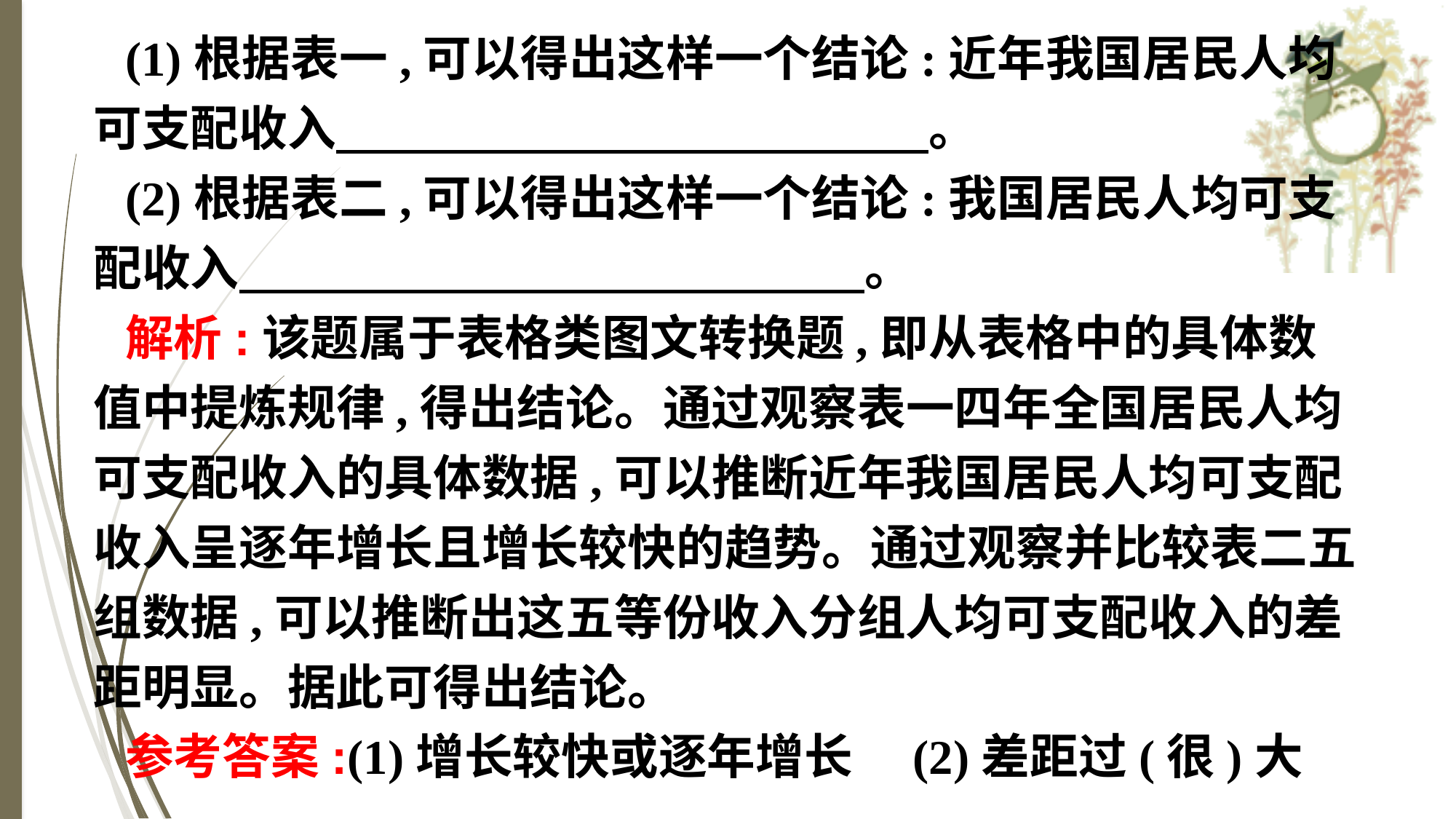

(1)根据表一,可以得出这样一个结论:近年我国居民人均可支配收入　                                                 。
(2)根据表二,可以得出这样一个结论:我国居民人均可支配收入　                                                    。
解析:该题属于表格类图文转换题,即从表格中的具体数值中提炼规律,得出结论。通过观察表一四年全国居民人均可支配收入的具体数据,可以推断近年我国居民人均可支配收入呈逐年增长且增长较快的趋势。通过观察并比较表二五组数据,可以推断出这五等份收入分组人均可支配收入的差距明显。据此可得出结论。
参考答案:(1)增长较快或逐年增长　(2)差距过(很)大